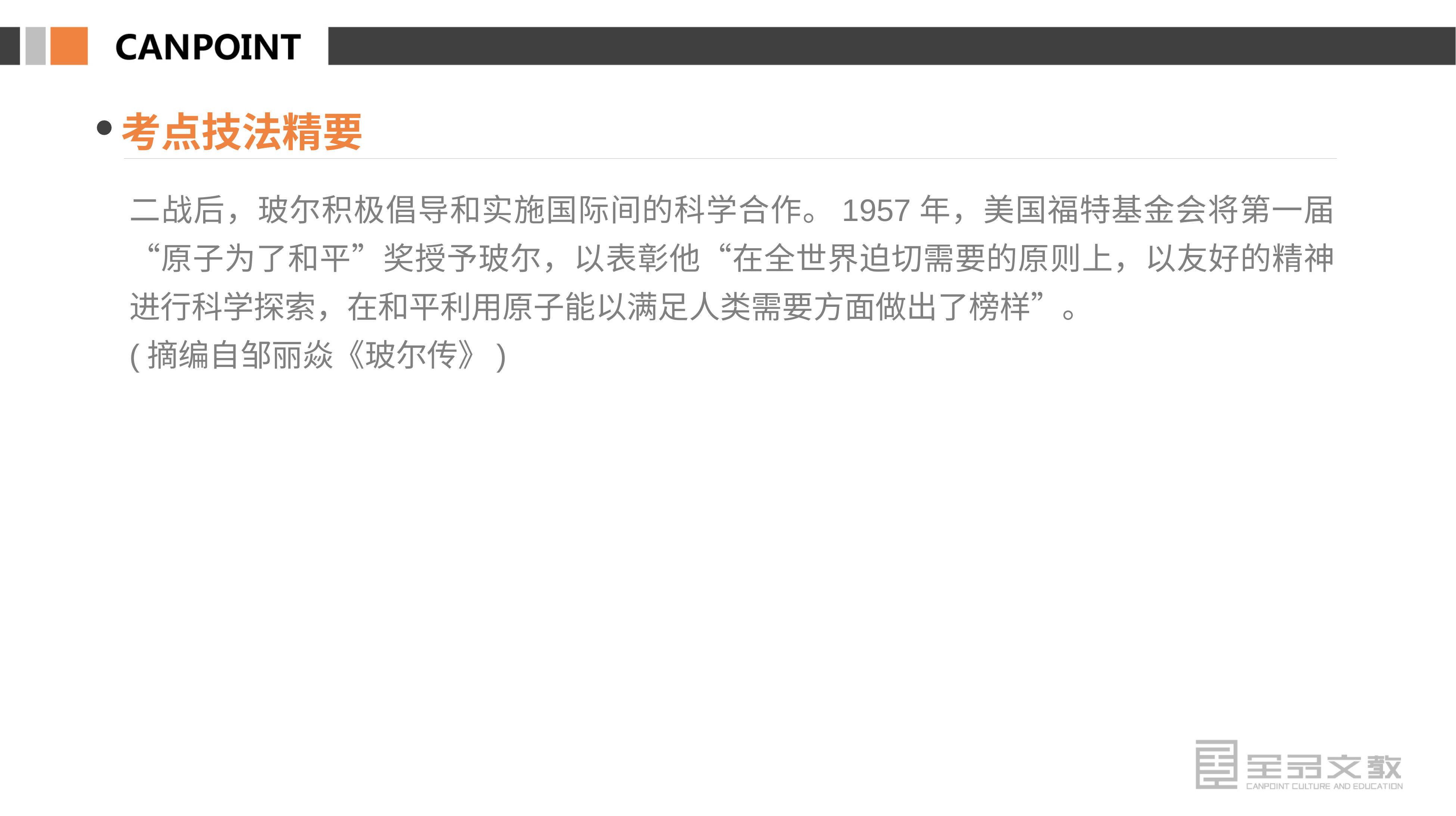

考点技法精要

二战后，玻尔积极倡导和实施国际间的科学合作。1957年，美国福特基金会将第一届“原子为了和平”奖授予玻尔，以表彰他“在全世界迫切需要的原则上，以友好的精神进行科学探索，在和平利用原子能以满足人类需要方面做出了榜样”。
(摘编自邹丽焱《玻尔传》)